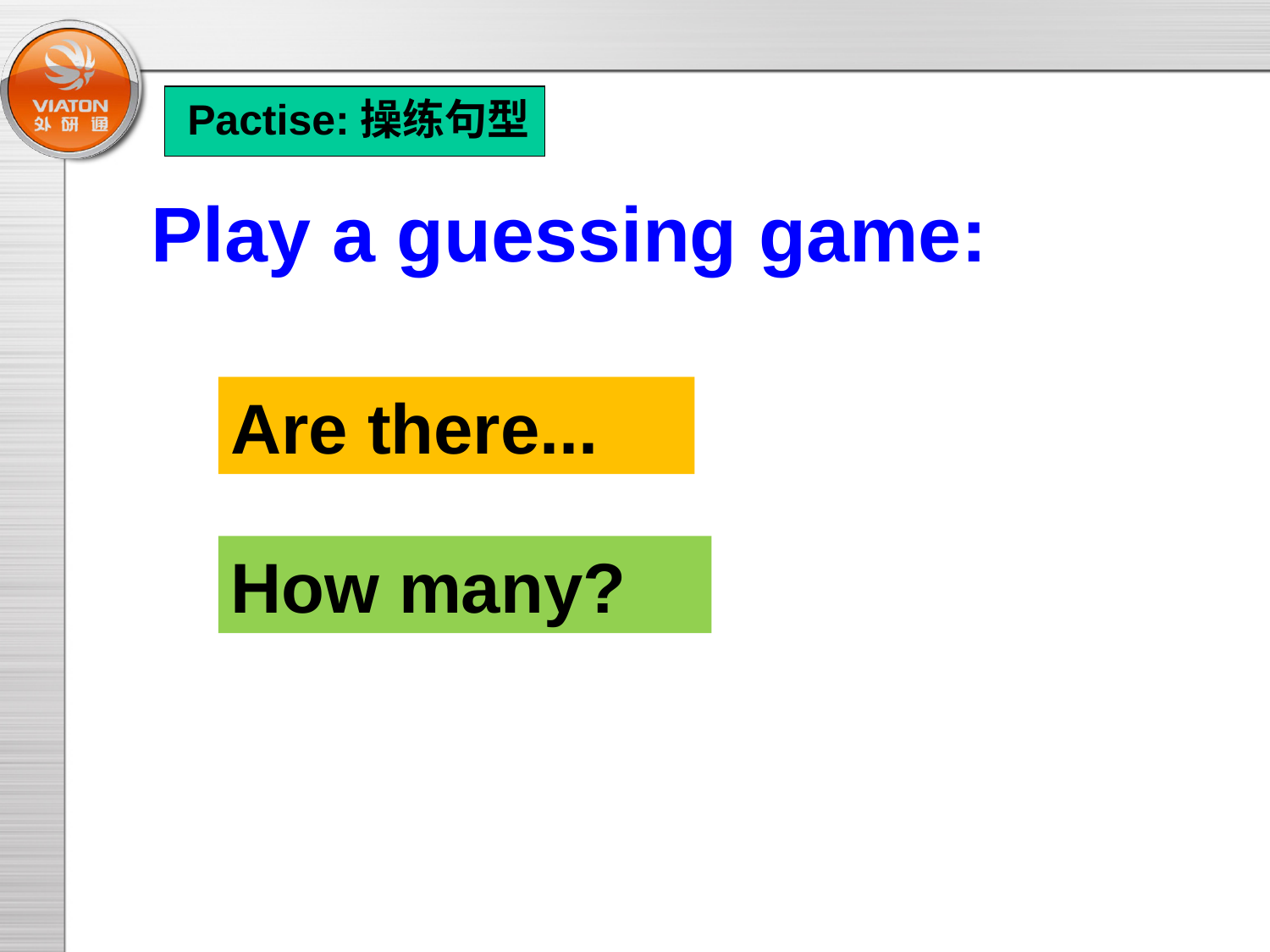

Pactise:操练句型
Play a guessing game:
Are there...
How many?